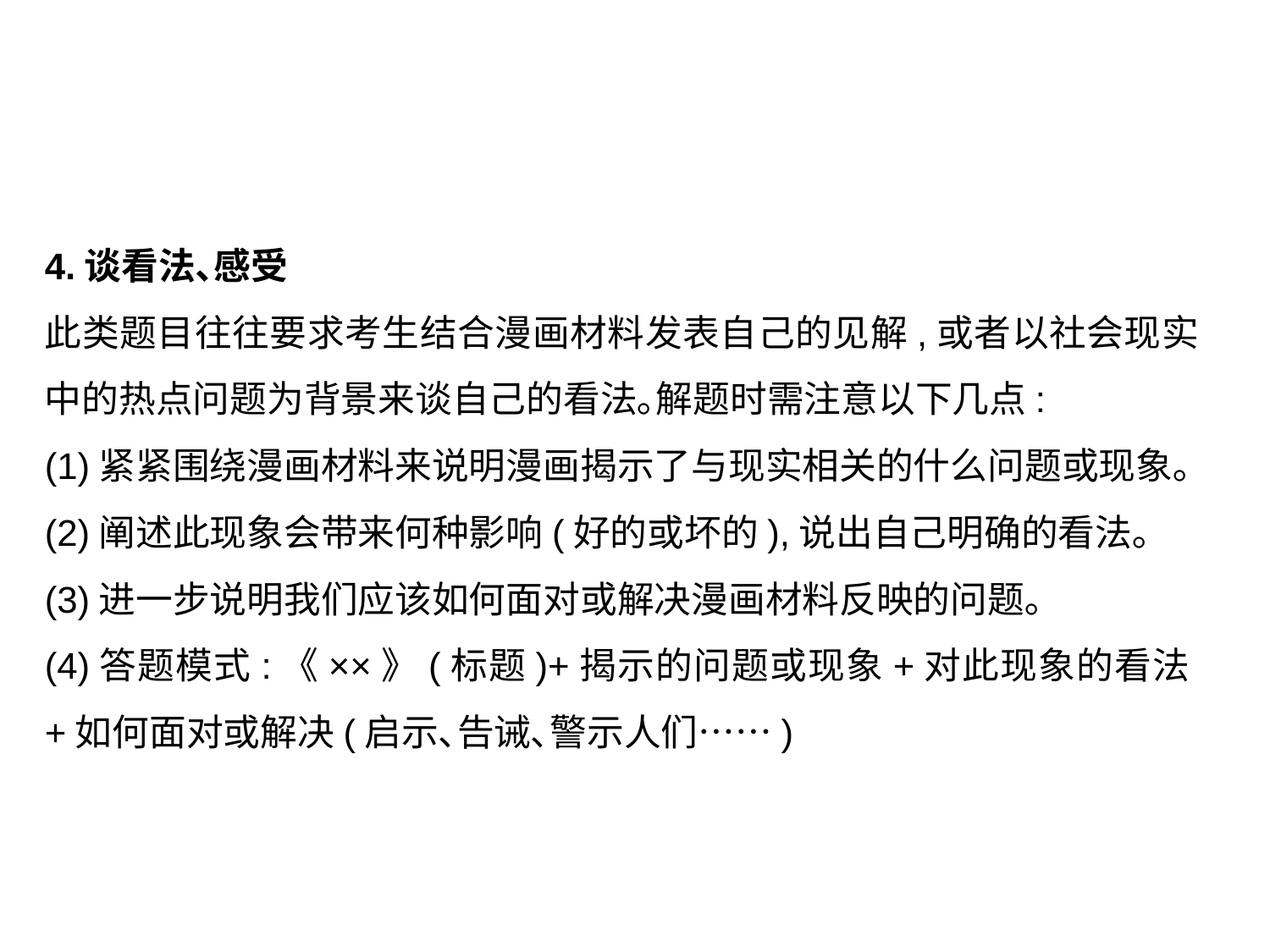

4.谈看法､感受
此类题目往往要求考生结合漫画材料发表自己的见解,或者以社会现实中的热点问题为背景来谈自己的看法｡解题时需注意以下几点:
(1)紧紧围绕漫画材料来说明漫画揭示了与现实相关的什么问题或现象｡
(2)阐述此现象会带来何种影响(好的或坏的),说出自己明确的看法｡
(3)进一步说明我们应该如何面对或解决漫画材料反映的问题｡
(4)答题模式:《××》(标题)+揭示的问题或现象+对此现象的看法+如何面对或解决(启示､告诫､警示人们……)